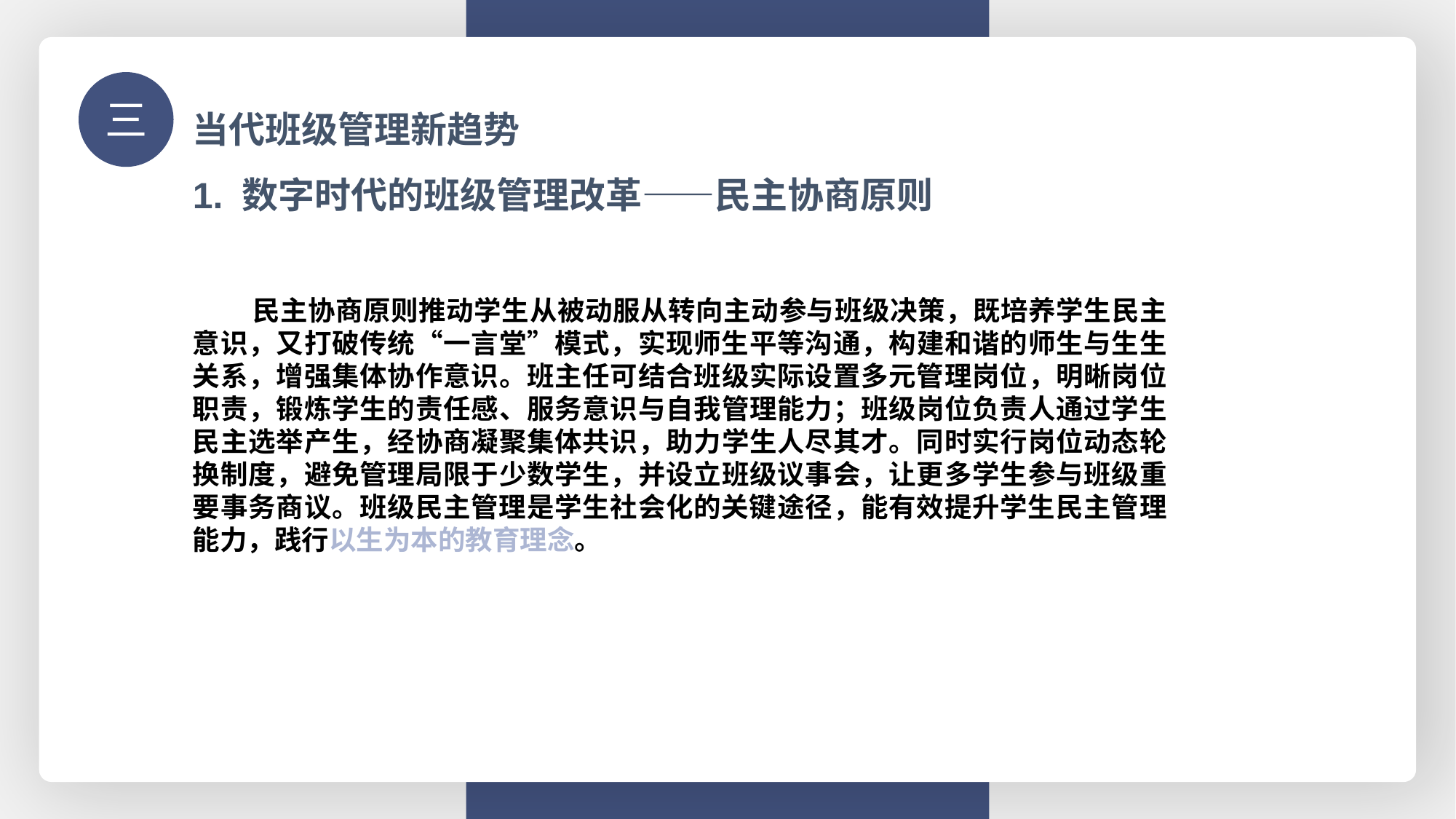

当代班级管理新趋势
三
1. 数字时代的班级管理改革——民主协商原则
        民主协商原则推动学生从被动服从转向主动参与班级决策，既培养学生民主意识，又打破传统“一言堂”模式，实现师生平等沟通，构建和谐的师生与生生关系，增强集体协作意识。班主任可结合班级实际设置多元管理岗位，明晰岗位职责，锻炼学生的责任感、服务意识与自我管理能力；班级岗位负责人通过学生民主选举产生，经协商凝聚集体共识，助力学生人尽其才。同时实行岗位动态轮换制度，避免管理局限于少数学生，并设立班级议事会，让更多学生参与班级重要事务商议。班级民主管理是学生社会化的关键途径，能有效提升学生民主管理能力，践行以生为本的教育理念。